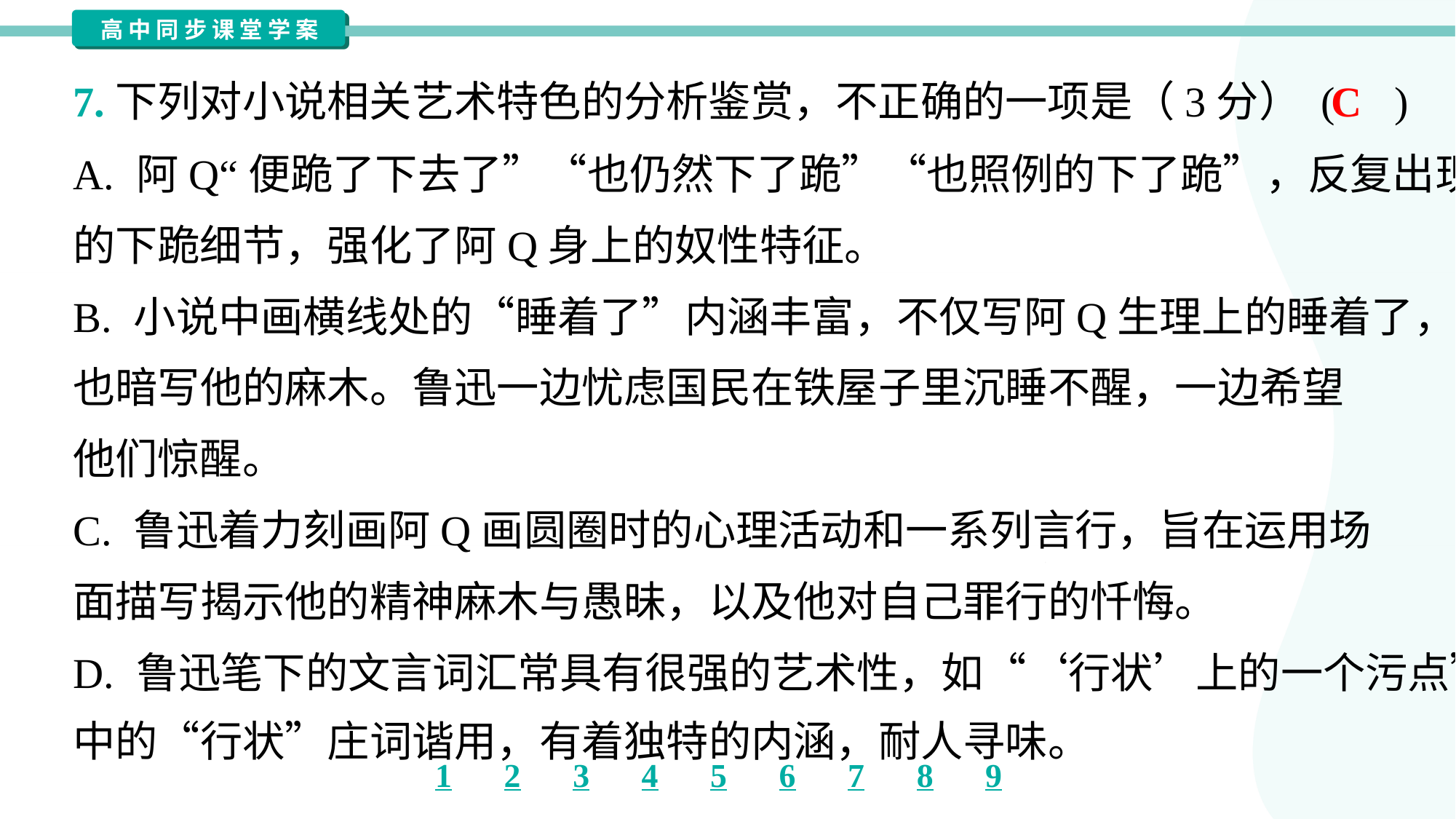

C
7.下列对小说相关艺术特色的分析鉴赏，不正确的一项是（3分） (     )
A. 阿Q“便跪了下去了”“也仍然下了跪”“也照例的下了跪”，反复出现
的下跪细节，强化了阿Q身上的奴性特征。
B. 小说中画横线处的“睡着了”内涵丰富，不仅写阿Q生理上的睡着了，
也暗写他的麻木。鲁迅一边忧虑国民在铁屋子里沉睡不醒，一边希望
他们惊醒。
C. 鲁迅着力刻画阿Q画圆圈时的心理活动和一系列言行，旨在运用场
面描写揭示他的精神麻木与愚昧，以及他对自己罪行的忏悔。
D. 鲁迅笔下的文言词汇常具有很强的艺术性，如“‘行状’上的一个污点”
中的“行状”庄词谐用，有着独特的内涵，耐人寻味。